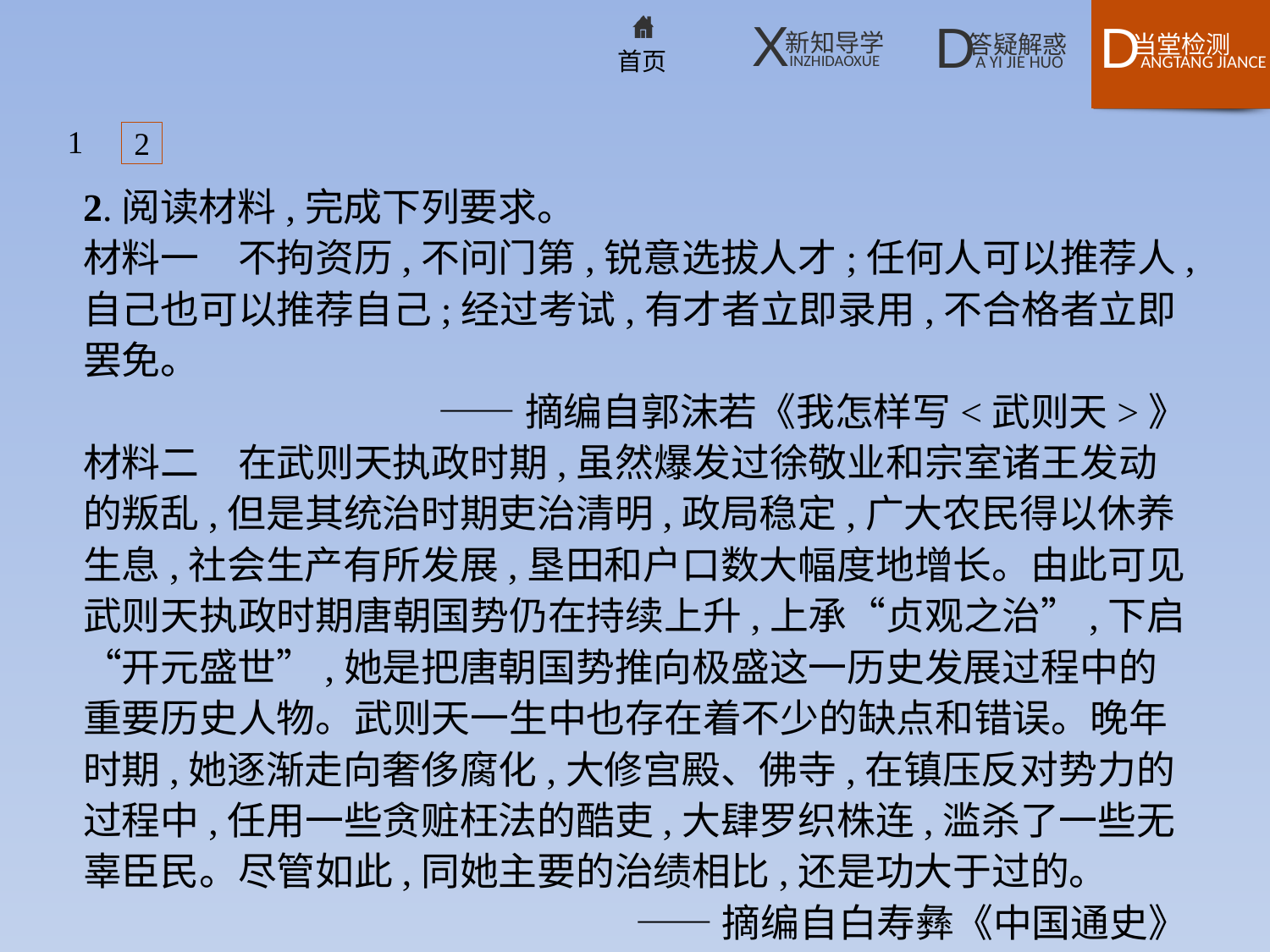

1
2
2.阅读材料,完成下列要求。
材料一　不拘资历,不问门第,锐意选拔人才;任何人可以推荐人,自己也可以推荐自己;经过考试,有才者立即录用,不合格者立即罢免。
——摘编自郭沫若《我怎样写<武则天>》
材料二　在武则天执政时期,虽然爆发过徐敬业和宗室诸王发动的叛乱,但是其统治时期吏治清明,政局稳定,广大农民得以休养生息,社会生产有所发展,垦田和户口数大幅度地增长。由此可见武则天执政时期唐朝国势仍在持续上升,上承“贞观之治”,下启“开元盛世”,她是把唐朝国势推向极盛这一历史发展过程中的重要历史人物。武则天一生中也存在着不少的缺点和错误。晚年时期,她逐渐走向奢侈腐化,大修宫殿、佛寺,在镇压反对势力的过程中,任用一些贪赃枉法的酷吏,大肆罗织株连,滥杀了一些无辜臣民。尽管如此,同她主要的治绩相比,还是功大于过的。
——摘编自白寿彝《中国通史》